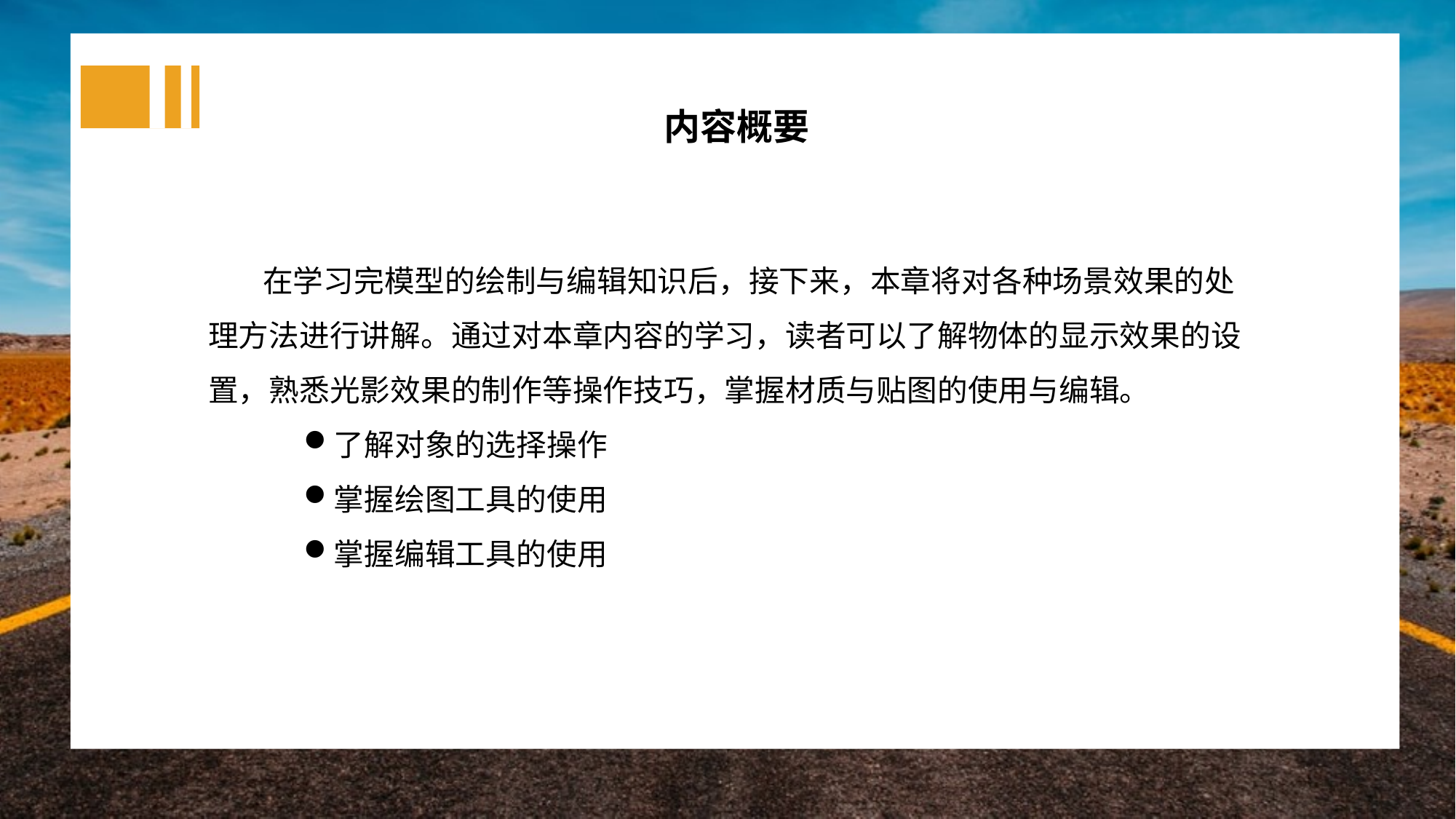

内容概要
在学习完模型的绘制与编辑知识后，接下来，本章将对各种场景效果的处理方法进行讲解。通过对本章内容的学习，读者可以了解物体的显示效果的设置，熟悉光影效果的制作等操作技巧，掌握材质与贴图的使用与编辑。
了解对象的选择操作
掌握绘图工具的使用
掌握编辑工具的使用